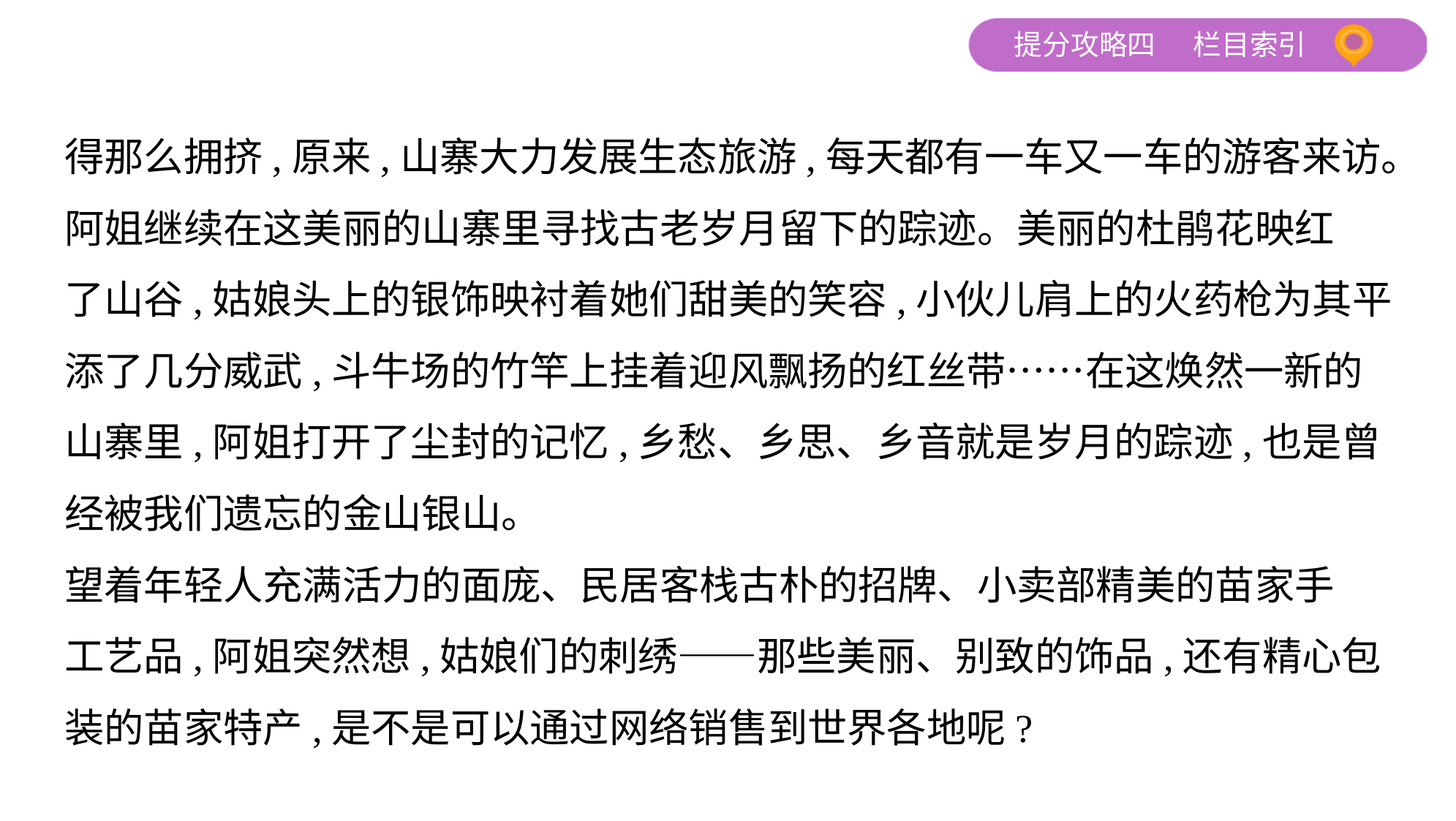

得那么拥挤,原来,山寨大力发展生态旅游,每天都有一车又一车的游客来访。
阿姐继续在这美丽的山寨里寻找古老岁月留下的踪迹。美丽的杜鹃花映红
了山谷,姑娘头上的银饰映衬着她们甜美的笑容,小伙儿肩上的火药枪为其平
添了几分威武,斗牛场的竹竿上挂着迎风飘扬的红丝带……在这焕然一新的
山寨里,阿姐打开了尘封的记忆,乡愁、乡思、乡音就是岁月的踪迹,也是曾
经被我们遗忘的金山银山。
望着年轻人充满活力的面庞、民居客栈古朴的招牌、小卖部精美的苗家手
工艺品,阿姐突然想,姑娘们的刺绣——那些美丽、别致的饰品,还有精心包
装的苗家特产,是不是可以通过网络销售到世界各地呢?